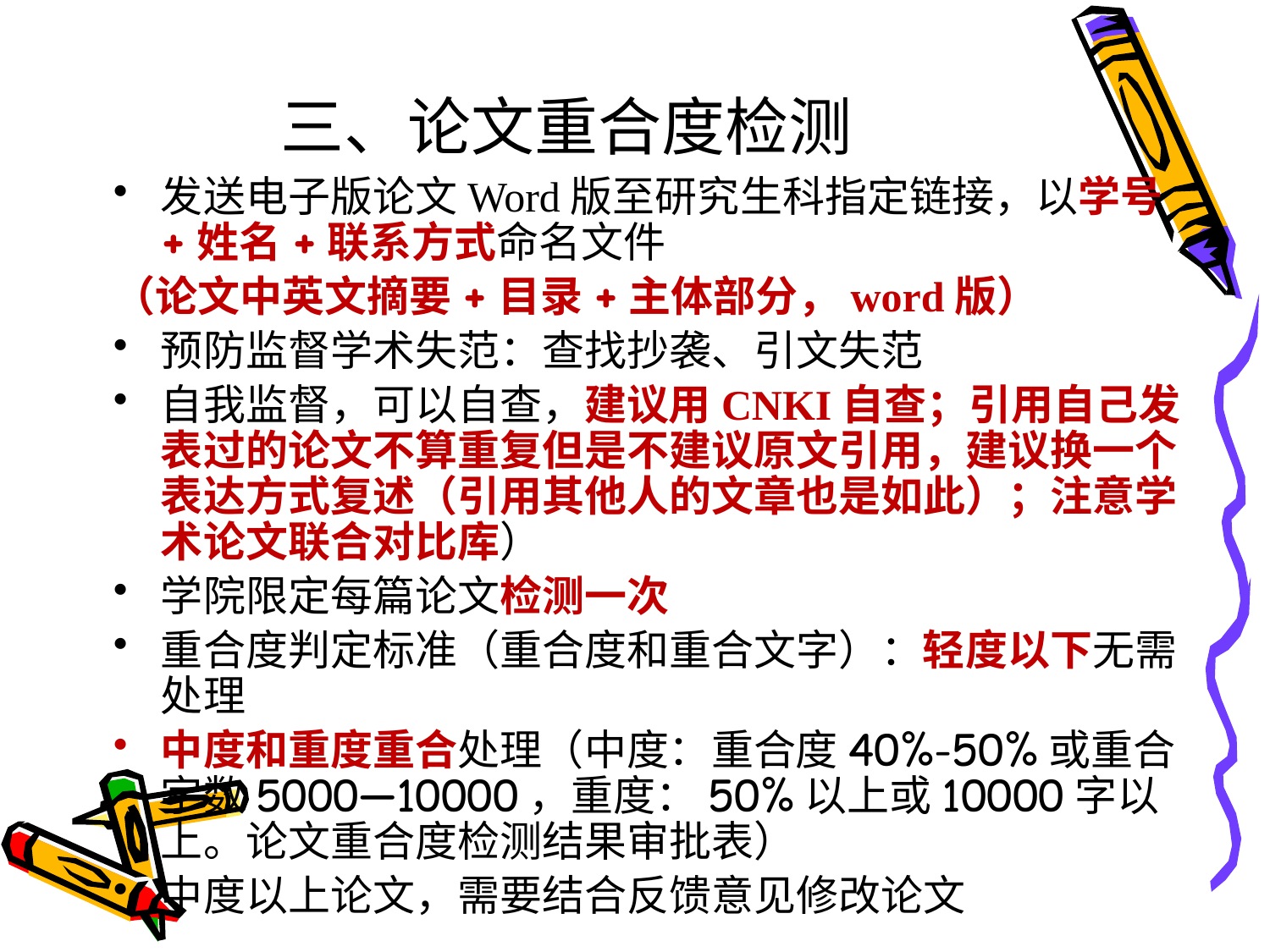

# 三、论文重合度检测
发送电子版论文Word版至研究生科指定链接，以学号+姓名+联系方式命名文件
（论文中英文摘要+目录+主体部分，word版）
预防监督学术失范：查找抄袭、引文失范
自我监督，可以自查，建议用CNKI自查；引用自己发表过的论文不算重复但是不建议原文引用，建议换一个表达方式复述（引用其他人的文章也是如此）；注意学术论文联合对比库）
学院限定每篇论文检测一次
重合度判定标准（重合度和重合文字）：轻度以下无需处理
中度和重度重合处理（中度：重合度40%-50%或重合字数5000—10000，重度：50%以上或10000字以上。论文重合度检测结果审批表）
中度以上论文，需要结合反馈意见修改论文